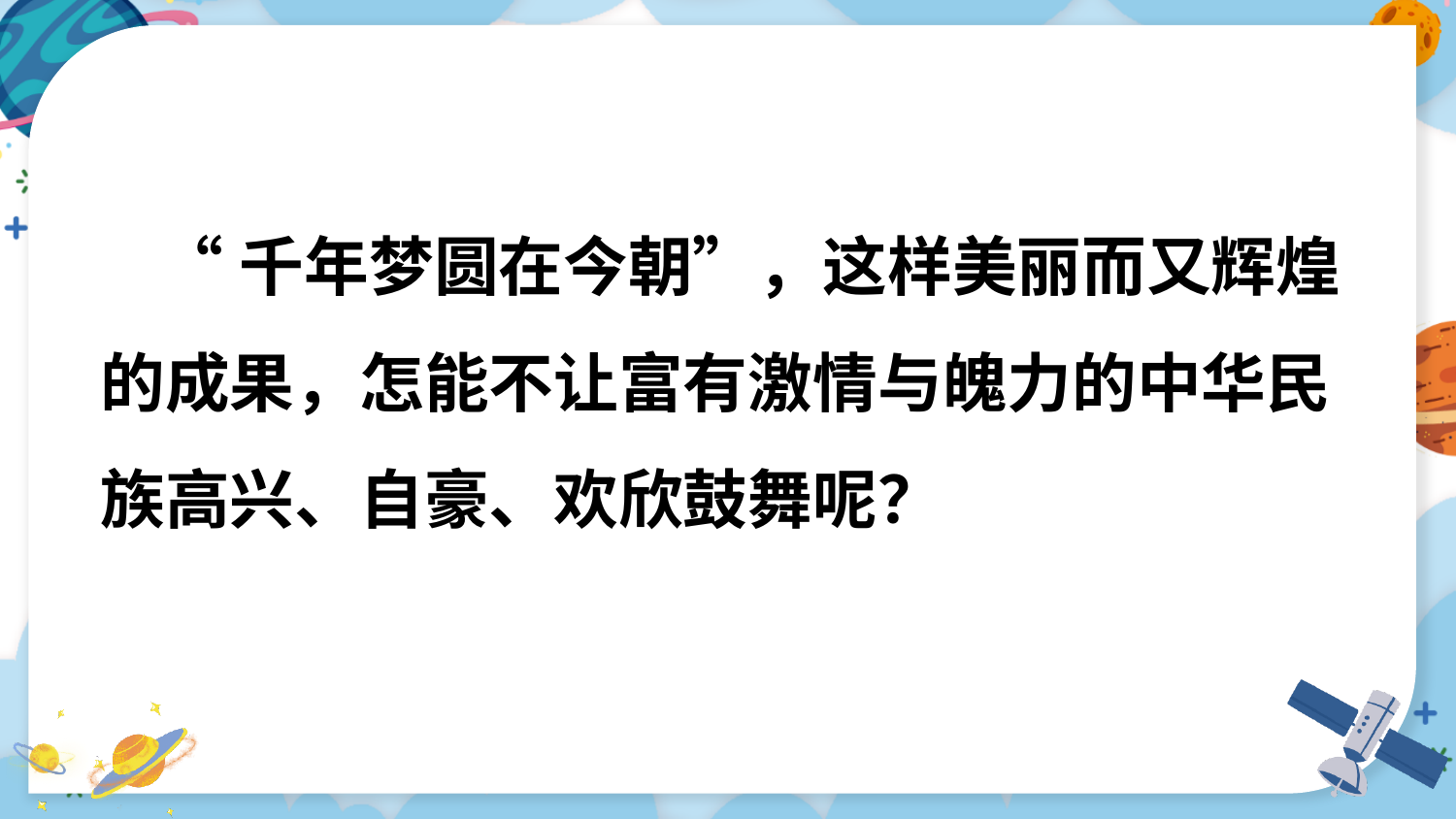

“千年梦圆在今朝”，这样美丽而又辉煌的成果，怎能不让富有激情与魄力的中华民族高兴、自豪、欢欣鼓舞呢？